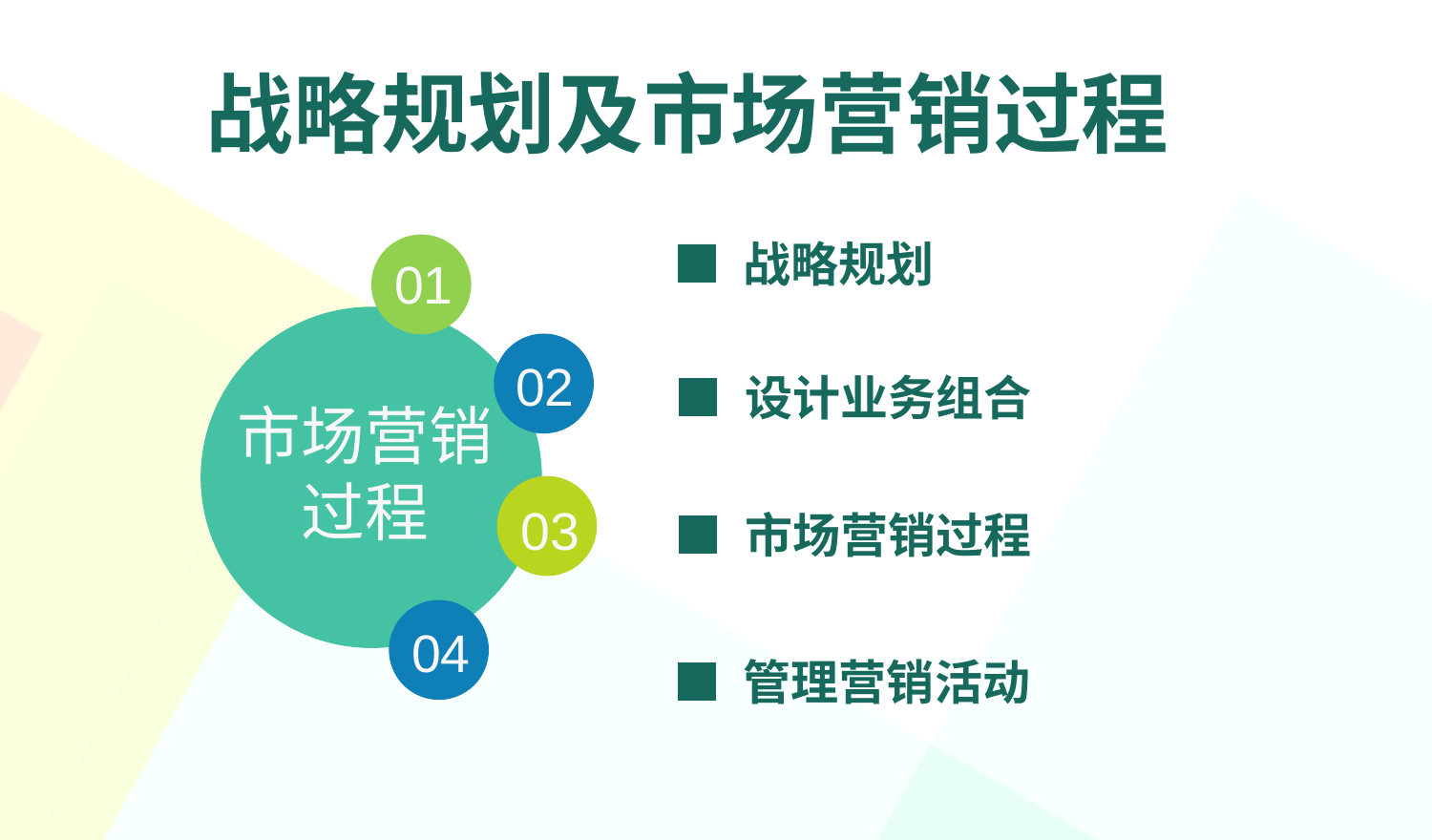

战略规划及市场营销过程
■ 战略规划

01

02
■ 设计业务组合
市场营销过程

03
■ 市场营销过程

04
■ 管理营销活动